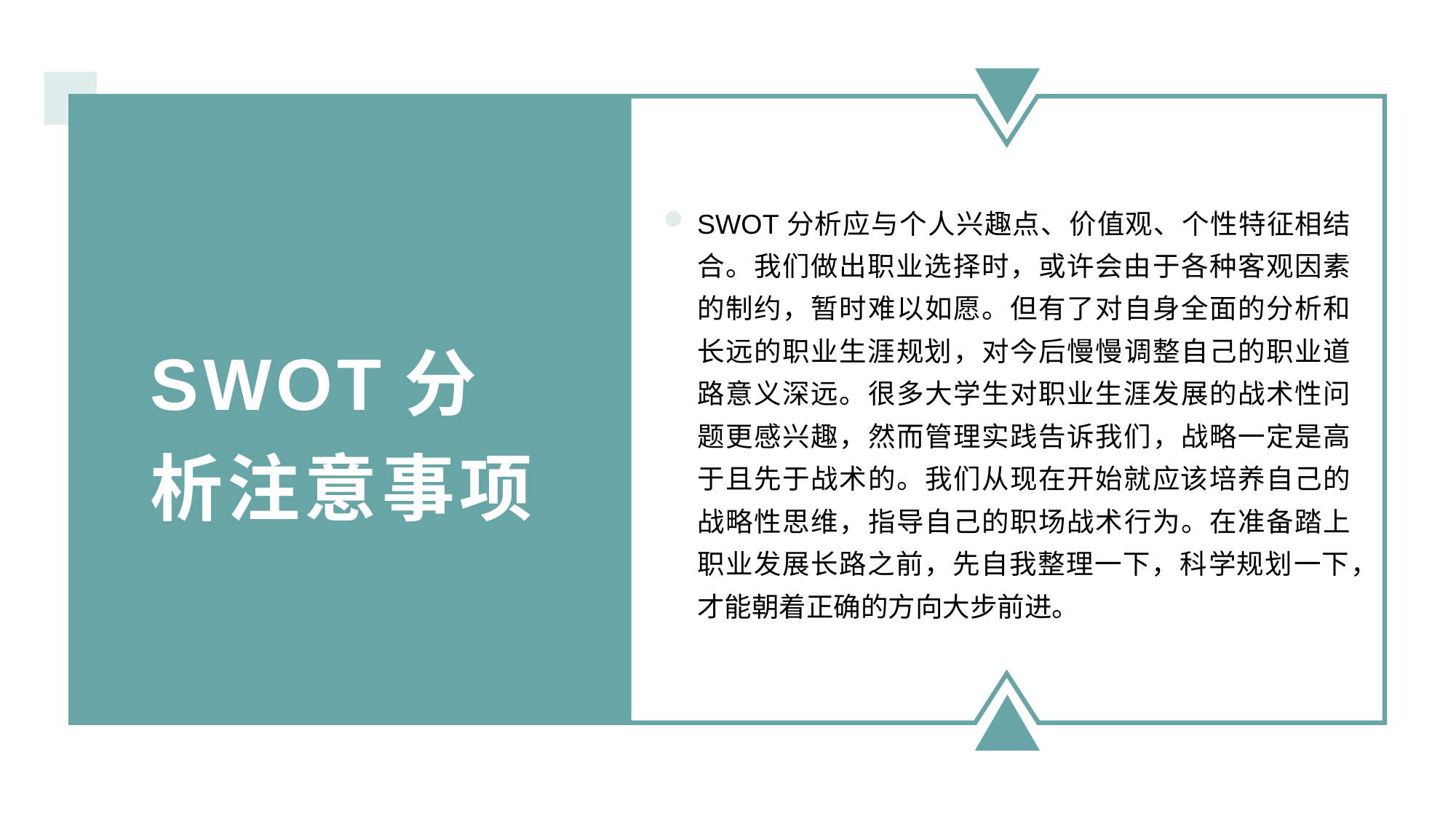

SWOT分析应与个人兴趣点、价值观、个性特征相结合。我们做出职业选择时，或许会由于各种客观因素的制约，暂时难以如愿。但有了对自身全面的分析和长远的职业生涯规划，对今后慢慢调整自己的职业道路意义深远。很多大学生对职业生涯发展的战术性问题更感兴趣，然而管理实践告诉我们，战略一定是高于且先于战术的。我们从现在开始就应该培养自己的战略性思维，指导自己的职场战术行为。在准备踏上职业发展长路之前，先自我整理一下，科学规划一下，才能朝着正确的方向大步前进。
SWOT分析注意事项